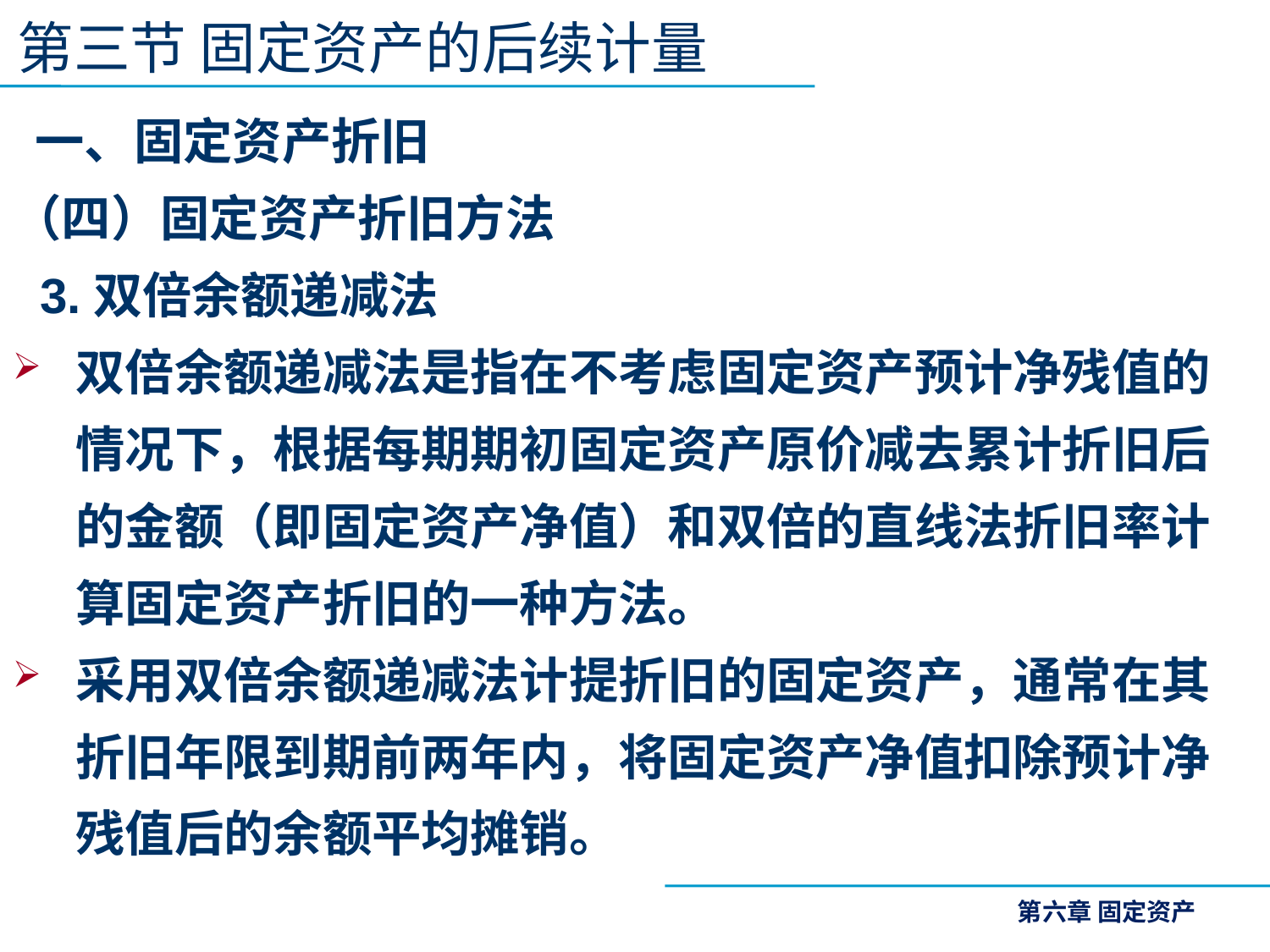

第三节 固定资产的后续计量
 一、固定资产折旧
（四）固定资产折旧方法
  3.双倍余额递减法
双倍余额递减法是指在不考虑固定资产预计净残值的情况下，根据每期期初固定资产原价减去累计折旧后的金额（即固定资产净值）和双倍的直线法折旧率计算固定资产折旧的一种方法。
采用双倍余额递减法计提折旧的固定资产，通常在其折旧年限到期前两年内，将固定资产净值扣除预计净残值后的余额平均摊销。